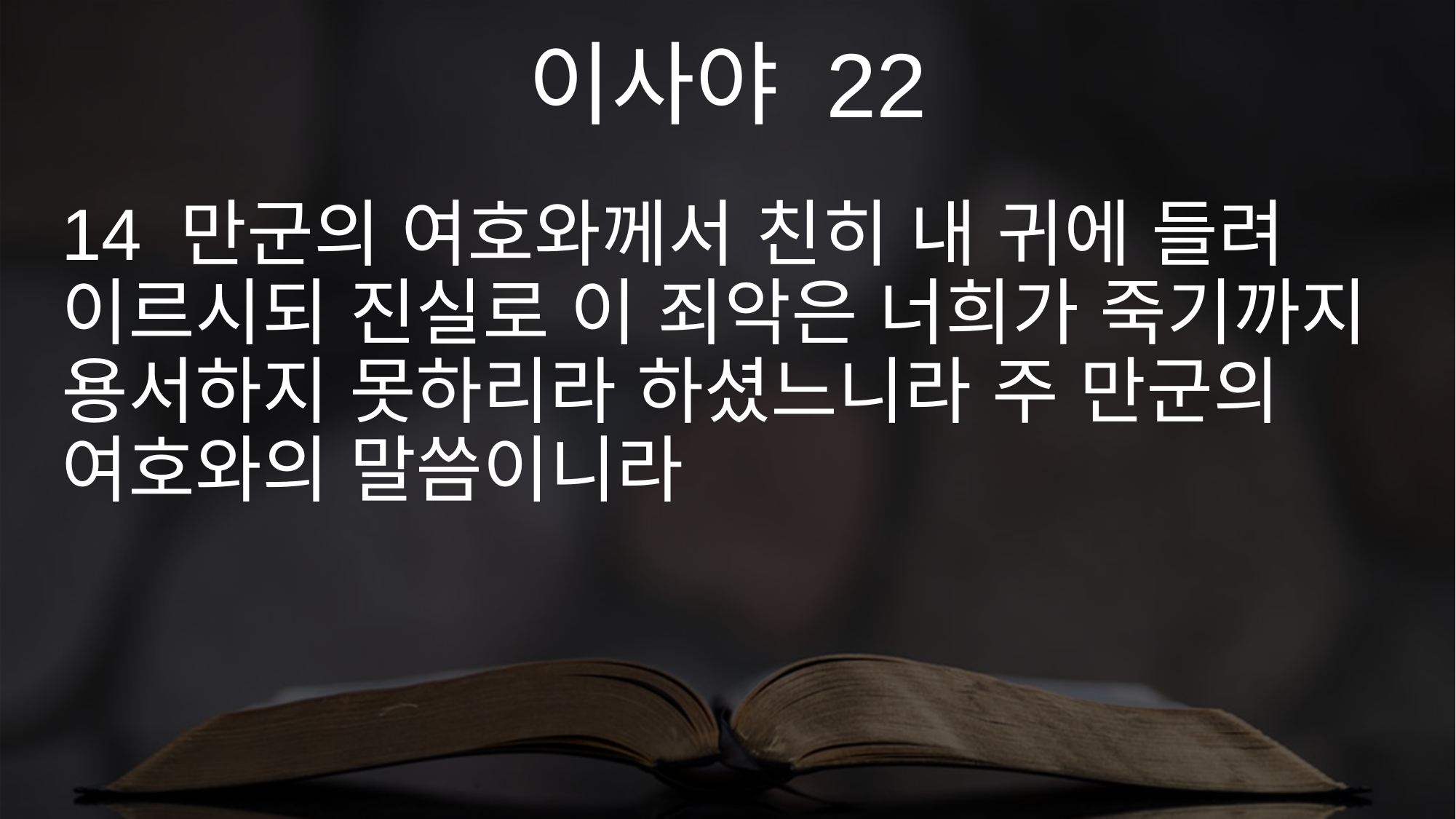

이사야 22
14 만군의 여호와께서 친히 내 귀에 들려 이르시되 진실로 이 죄악은 너희가 죽기까지 용서하지 못하리라 하셨느니라 주 만군의 여호와의 말씀이니라